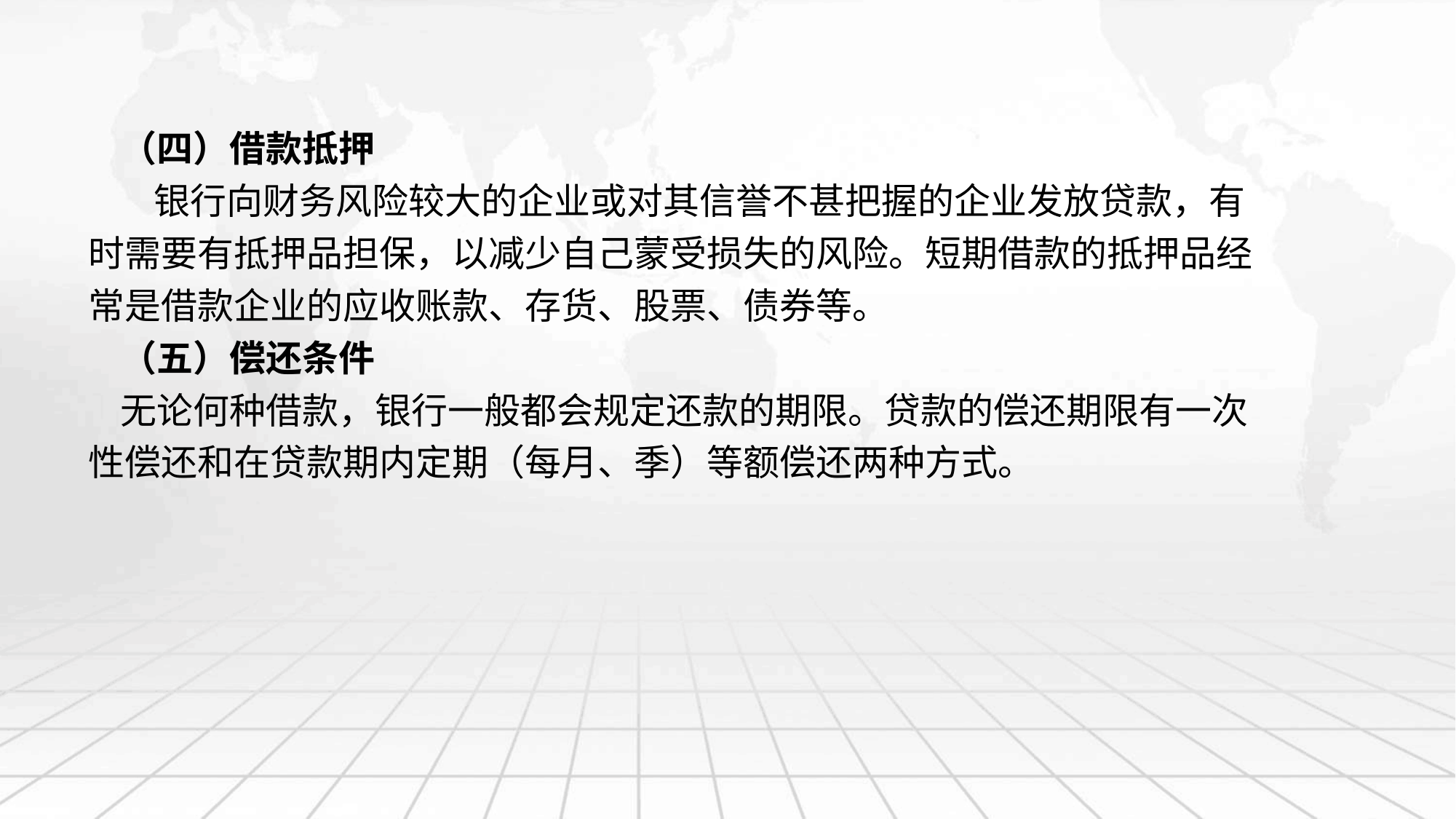

（四）借款抵押
   银行向财务风险较大的企业或对其信誉不甚把握的企业发放贷款，有时需要有抵押品担保，以减少自己蒙受损失的风险。短期借款的抵押品经常是借款企业的应收账款、存货、股票、债券等。
（五）偿还条件
无论何种借款，银行一般都会规定还款的期限。贷款的偿还期限有一次性偿还和在贷款期内定期（每月、季）等额偿还两种方式。